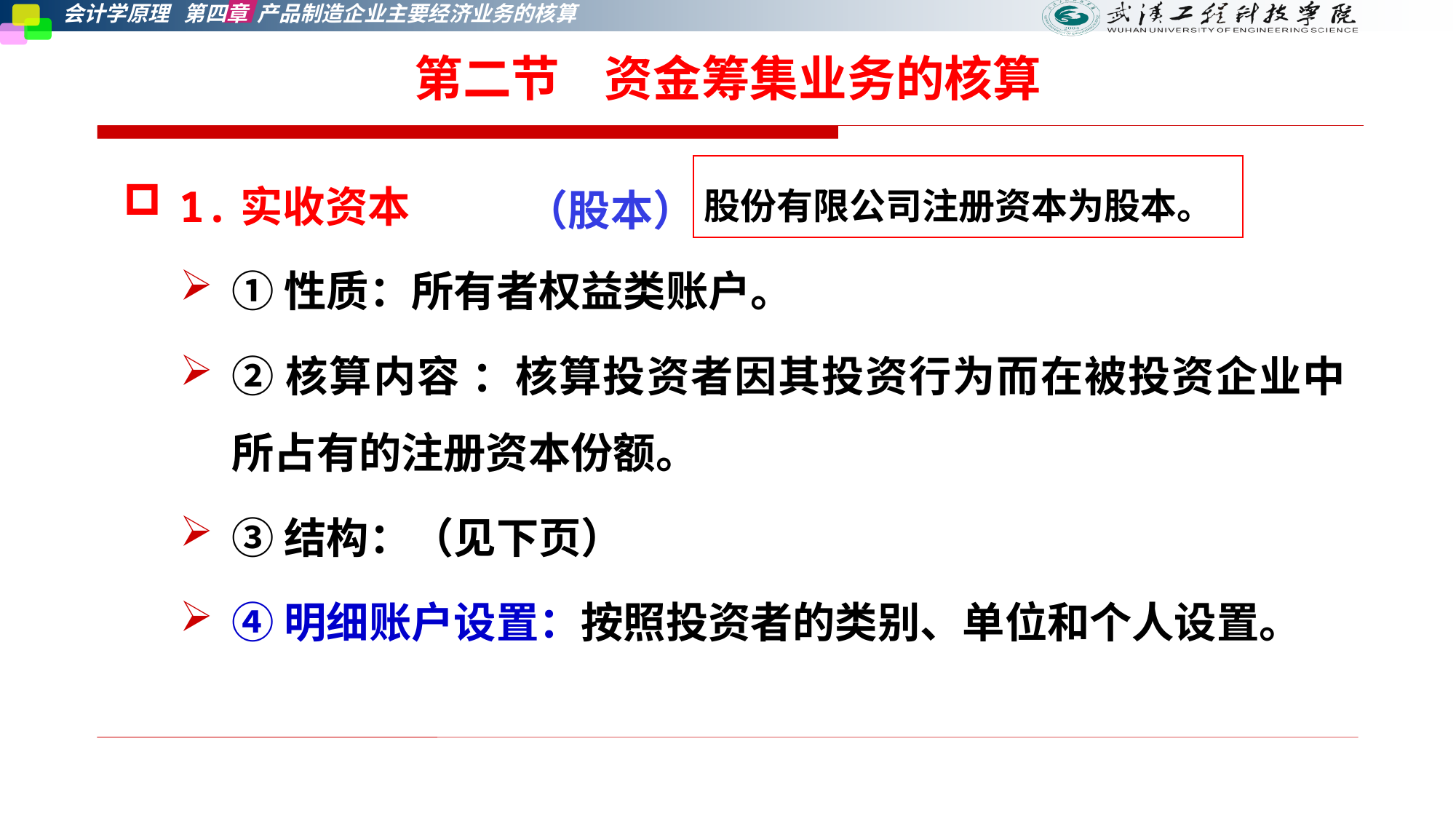

第二节    资金筹集业务的核算
1.实收资本
①性质：所有者权益类账户。
②核算内容 ：核算投资者因其投资行为而在被投资企业中所占有的注册资本份额。
③结构：（见下页）
④明细账户设置：按照投资者的类别、单位和个人设置。
（股本）
股份有限公司注册资本为股本。